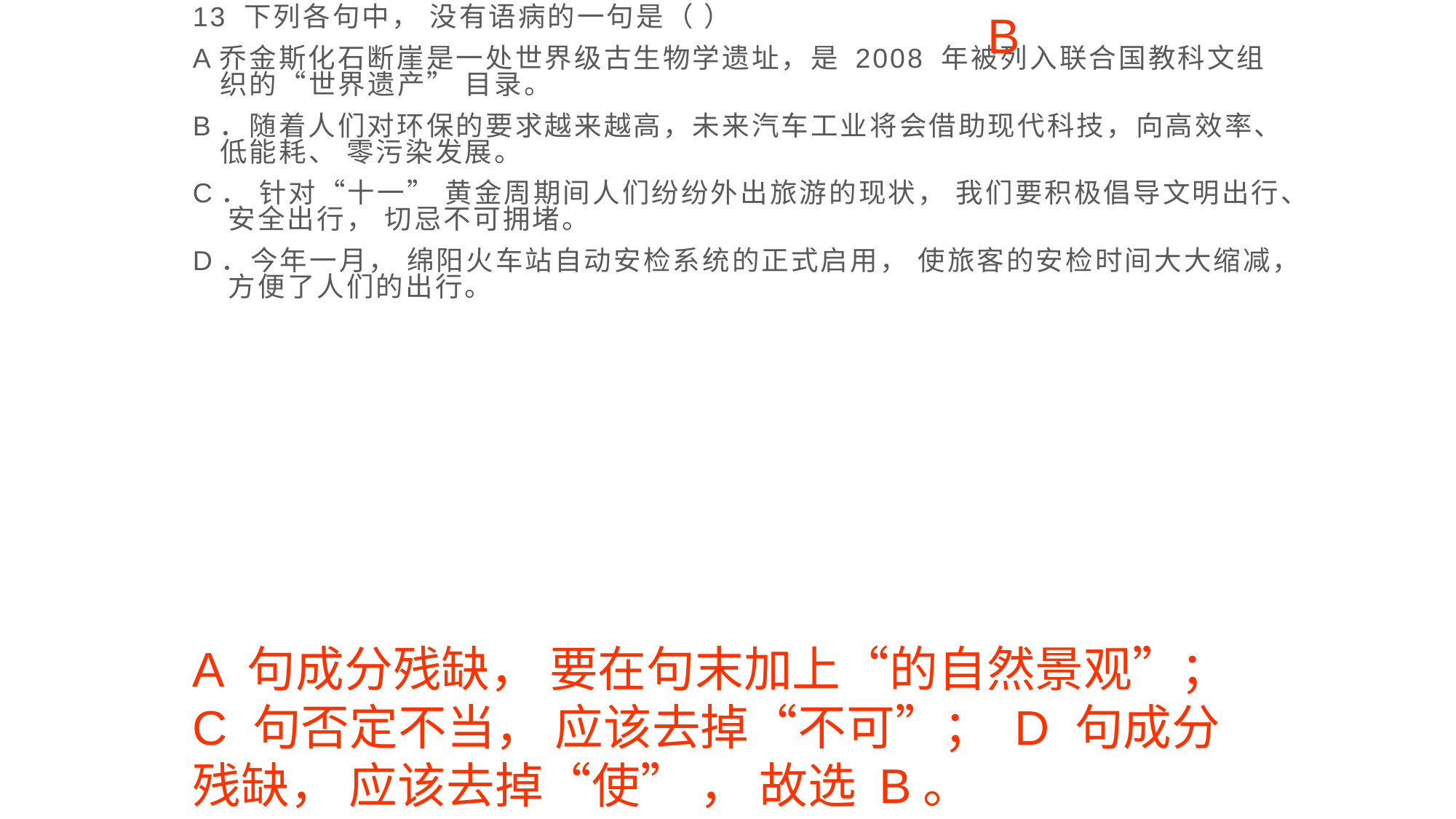

13 下列各句中， 没有语病的一句是（ ）
A乔金斯化石断崖是一处世界级古生物学遗址，是 2008 年被列入联合国教科文组织的“世界遗产” 目录。
B．随着人们对环保的要求越来越高，未来汽车工业将会借助现代科技，向高效率、低能耗、 零污染发展。
C． 针对“十一” 黄金周期间人们纷纷外出旅游的现状， 我们要积极倡导文明出行、 安全出行， 切忌不可拥堵。
D．今年一月， 绵阳火车站自动安检系统的正式启用， 使旅客的安检时间大大缩减， 方便了人们的出行。
B
A 句成分残缺， 要在句末加上“的自然景观”； C 句否定不当， 应该去掉“不可”； D 句成分残缺， 应该去掉“使” ， 故选 B。